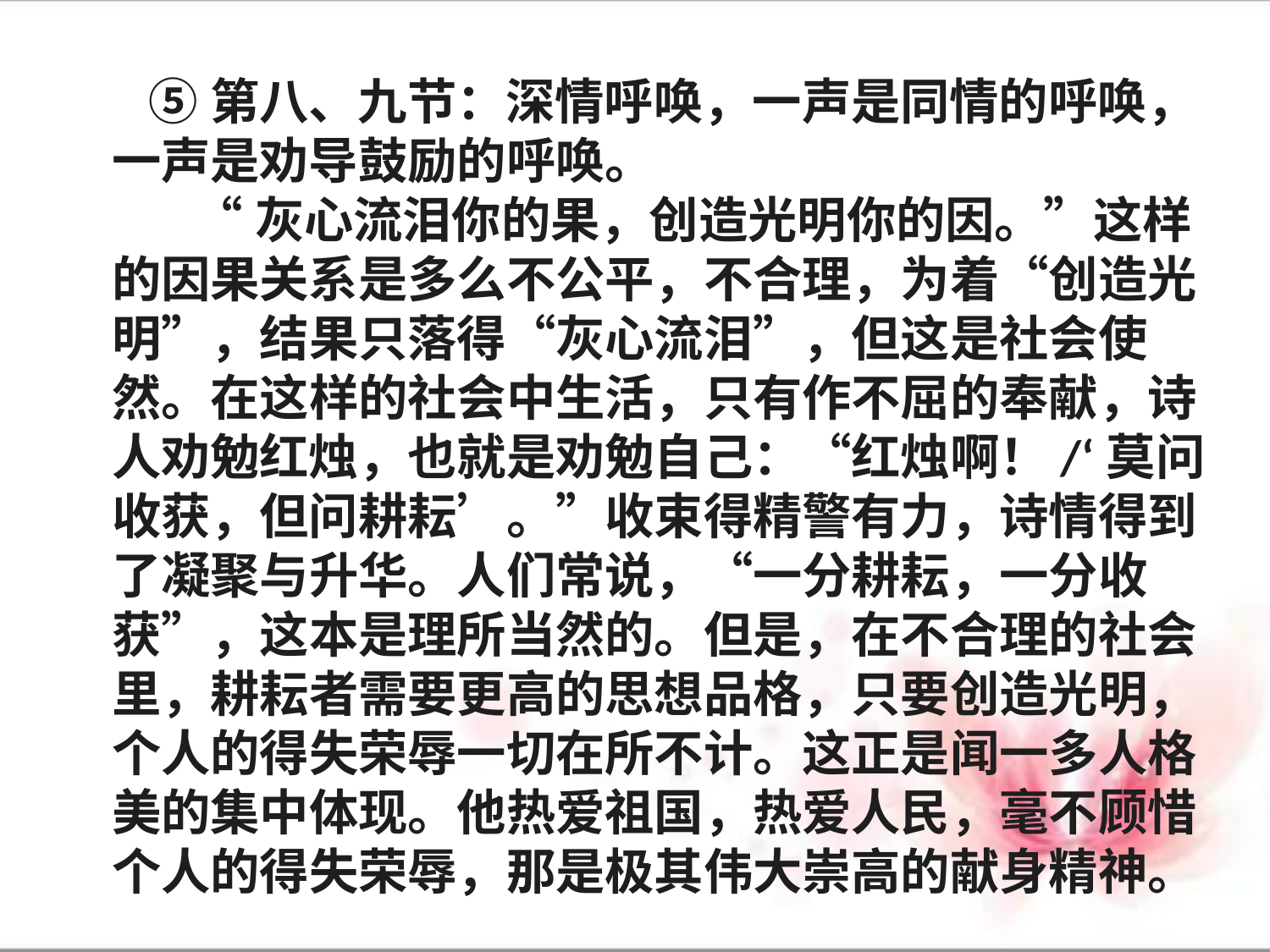

⑤第八、九节：深情呼唤，一声是同情的呼唤，一声是劝导鼓励的呼唤。
    “灰心流泪你的果，创造光明你的因。”这样的因果关系是多么不公平，不合理，为着“创造光明”，结果只落得“灰心流泪”，但这是社会使然。在这样的社会中生活，只有作不屈的奉献，诗人劝勉红烛，也就是劝勉自己：“红烛啊！/‘莫问收获，但问耕耘’。”收束得精警有力，诗情得到了凝聚与升华。人们常说，“一分耕耘，一分收获”，这本是理所当然的。但是，在不合理的社会里，耕耘者需要更高的思想品格，只要创造光明，个人的得失荣辱一切在所不计。这正是闻一多人格美的集中体现。他热爱祖国，热爱人民，毫不顾惜个人的得失荣辱，那是极其伟大崇高的献身精神。